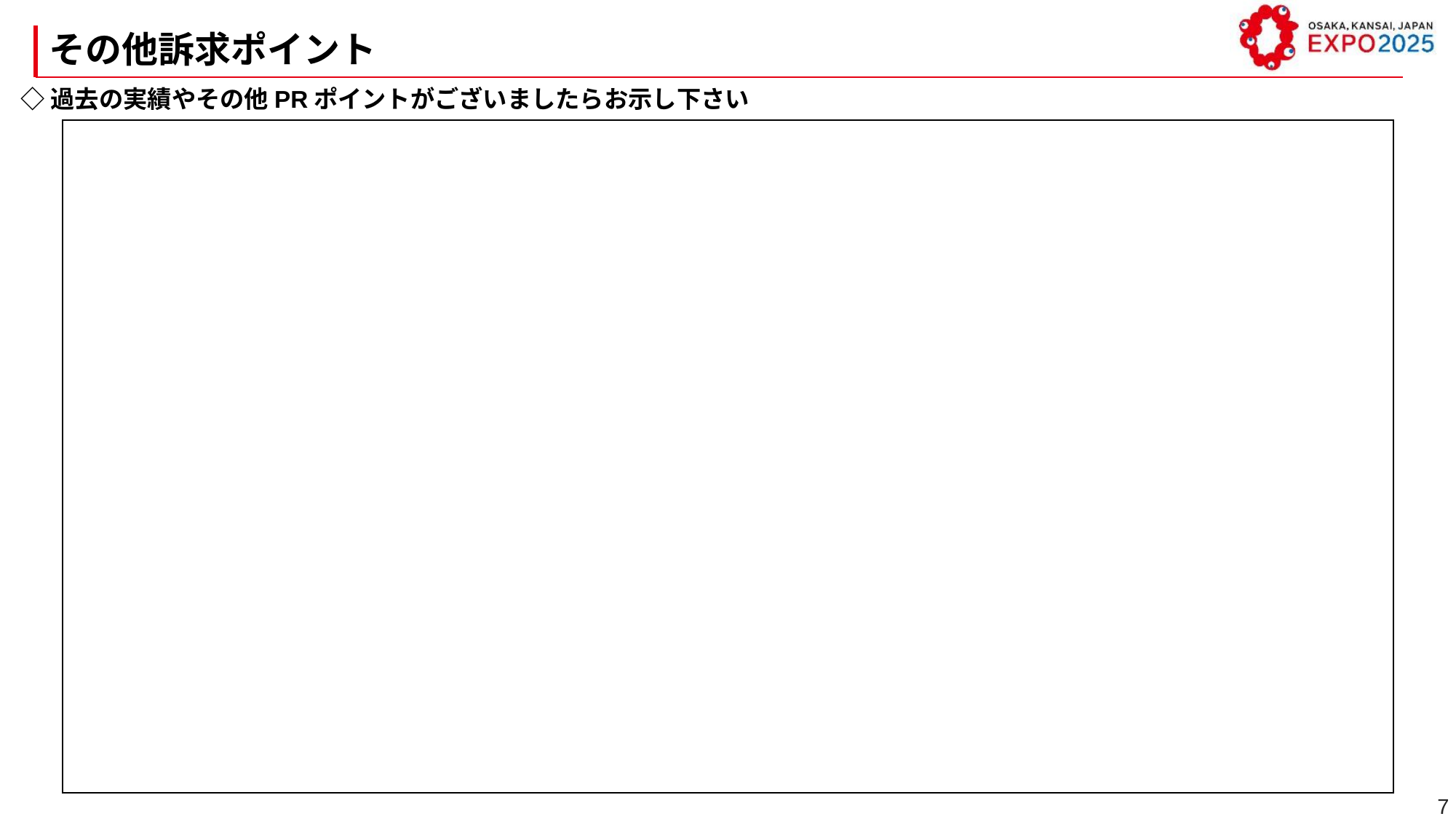

その他訴求ポイント
◇過去の実績やその他PRポイントがございましたらお示し下さい

7